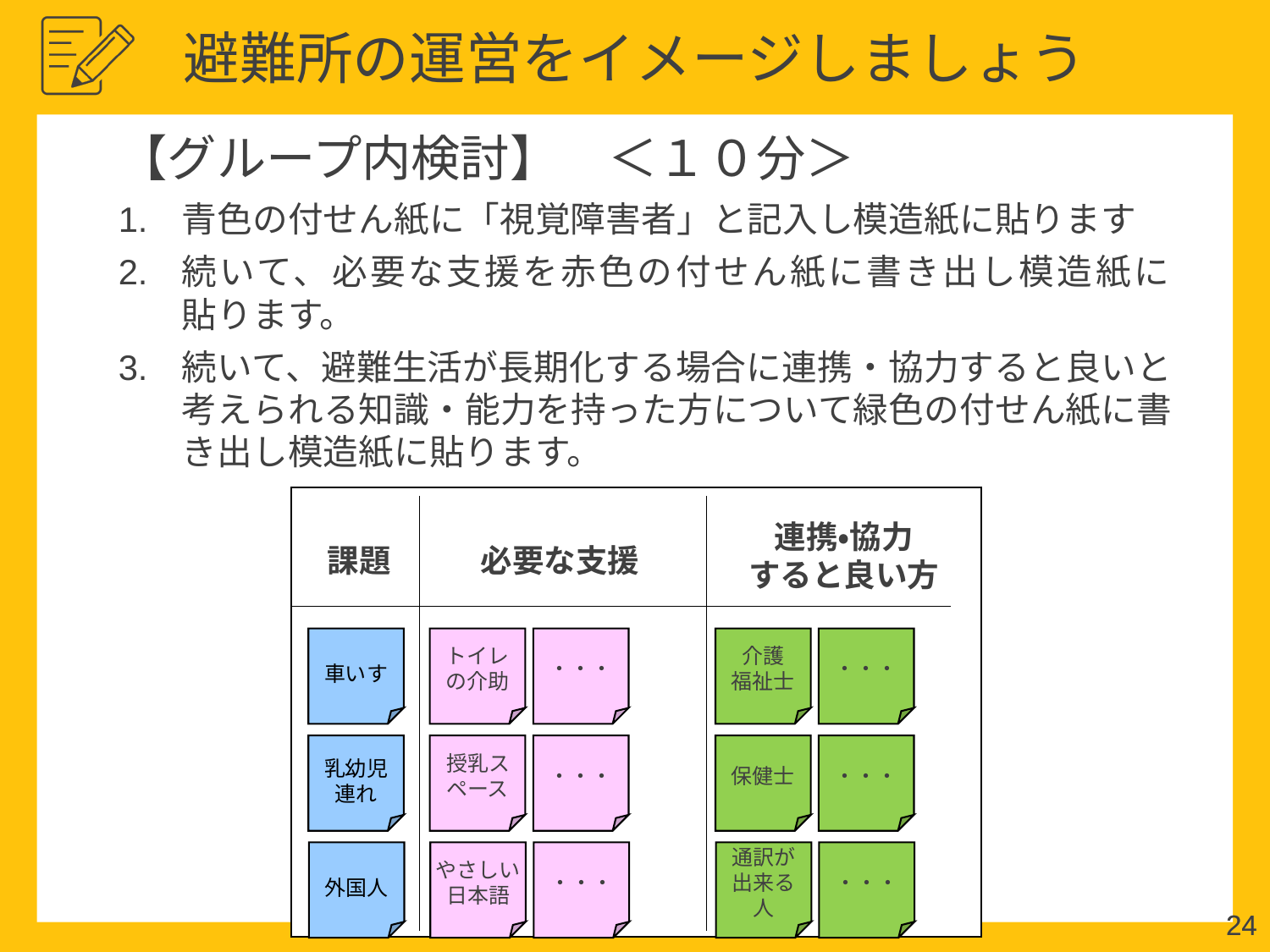

避難所の運営をイメージしましょう
【グループ内検討】　＜１０分＞
青色の付せん紙に「視覚障害者」と記入し模造紙に貼ります
続いて、必要な支援を赤色の付せん紙に書き出し模造紙に
貼ります。
続いて、避難生活が長期化する場合に連携・協力すると良いと
考えられる知識・能力を持った方について緑色の付せん紙に書き出し模造紙に貼ります。

連携・協力
すると良い方
課題
必要な支援

車いす
トイレの介助
・・・
介護
福祉士
・・・

乳幼児連れ
授乳スペース
・・・
保健士
・・・

外国人
やさしい
日本語
・・・
通訳が出来る人
・・・
24
24